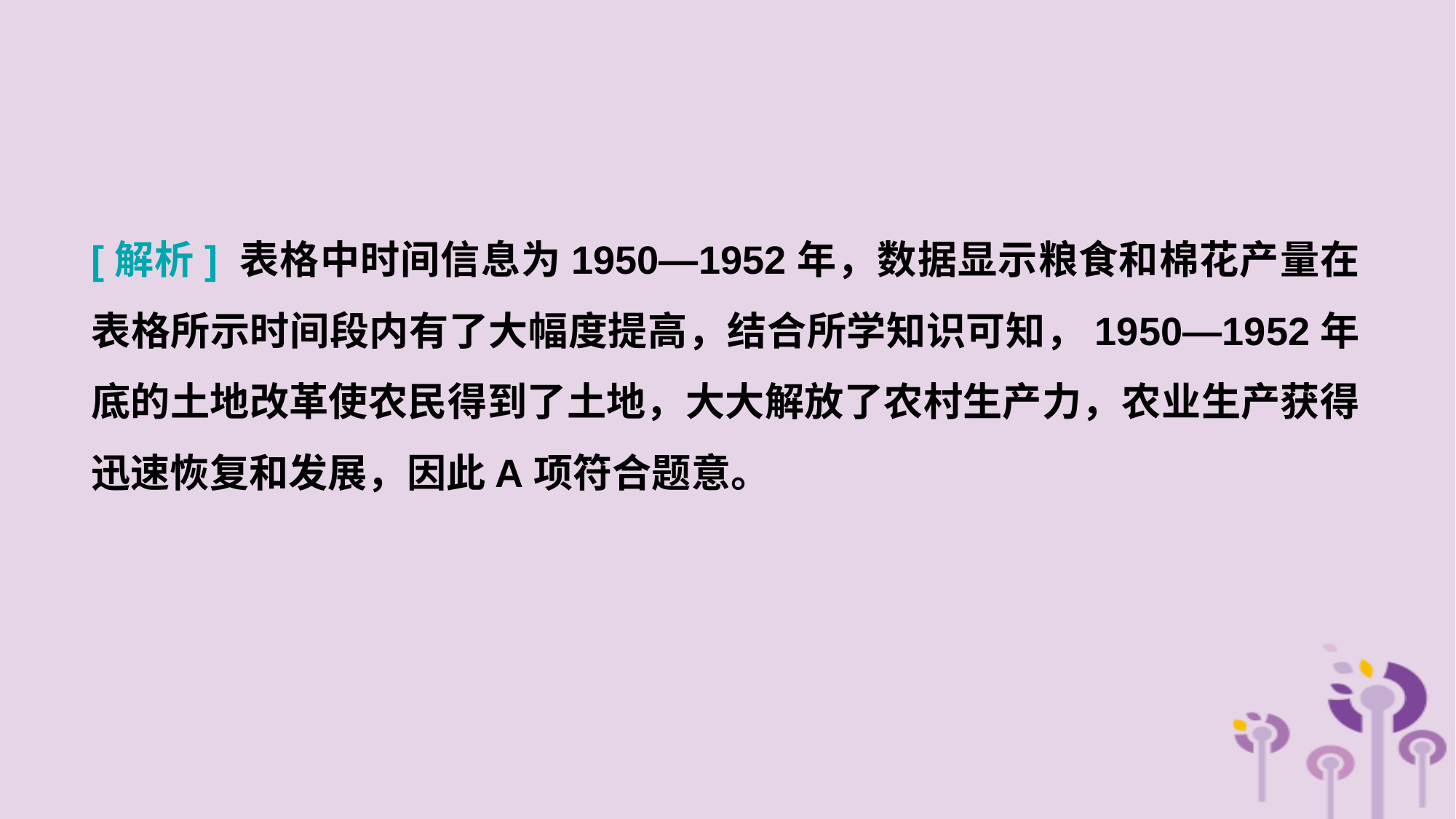

[解析] 表格中时间信息为1950—1952年，数据显示粮食和棉花产量在表格所示时间段内有了大幅度提高，结合所学知识可知，1950—1952年底的土地改革使农民得到了土地，大大解放了农村生产力，农业生产获得迅速恢复和发展，因此A项符合题意。